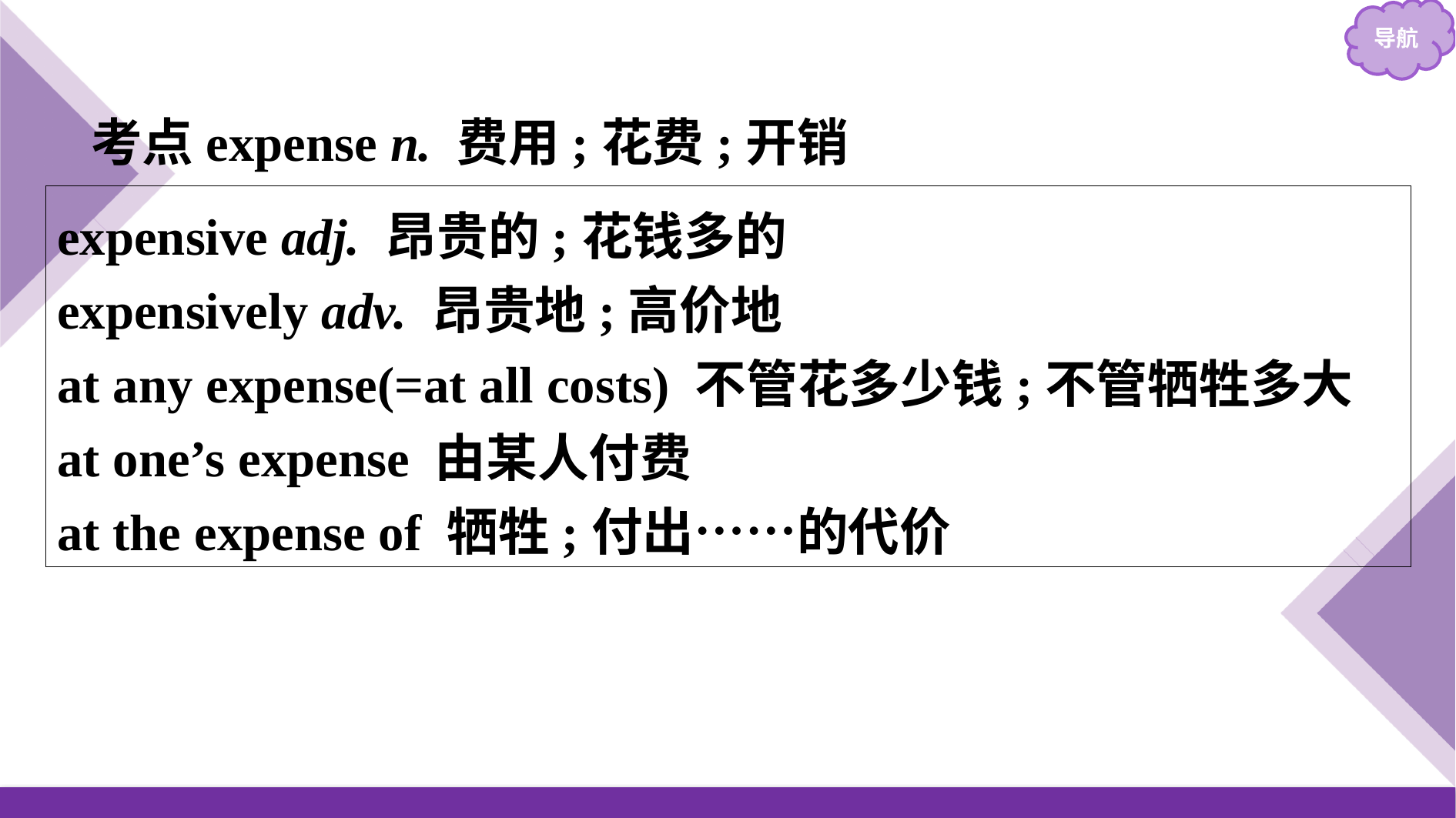

考点expense n. 费用;花费;开销
expensive adj. 昂贵的;花钱多的
expensively adv. 昂贵地;高价地
at any expense(=at all costs) 不管花多少钱;不管牺牲多大
at one’s expense 由某人付费
at the expense of 牺牲;付出……的代价